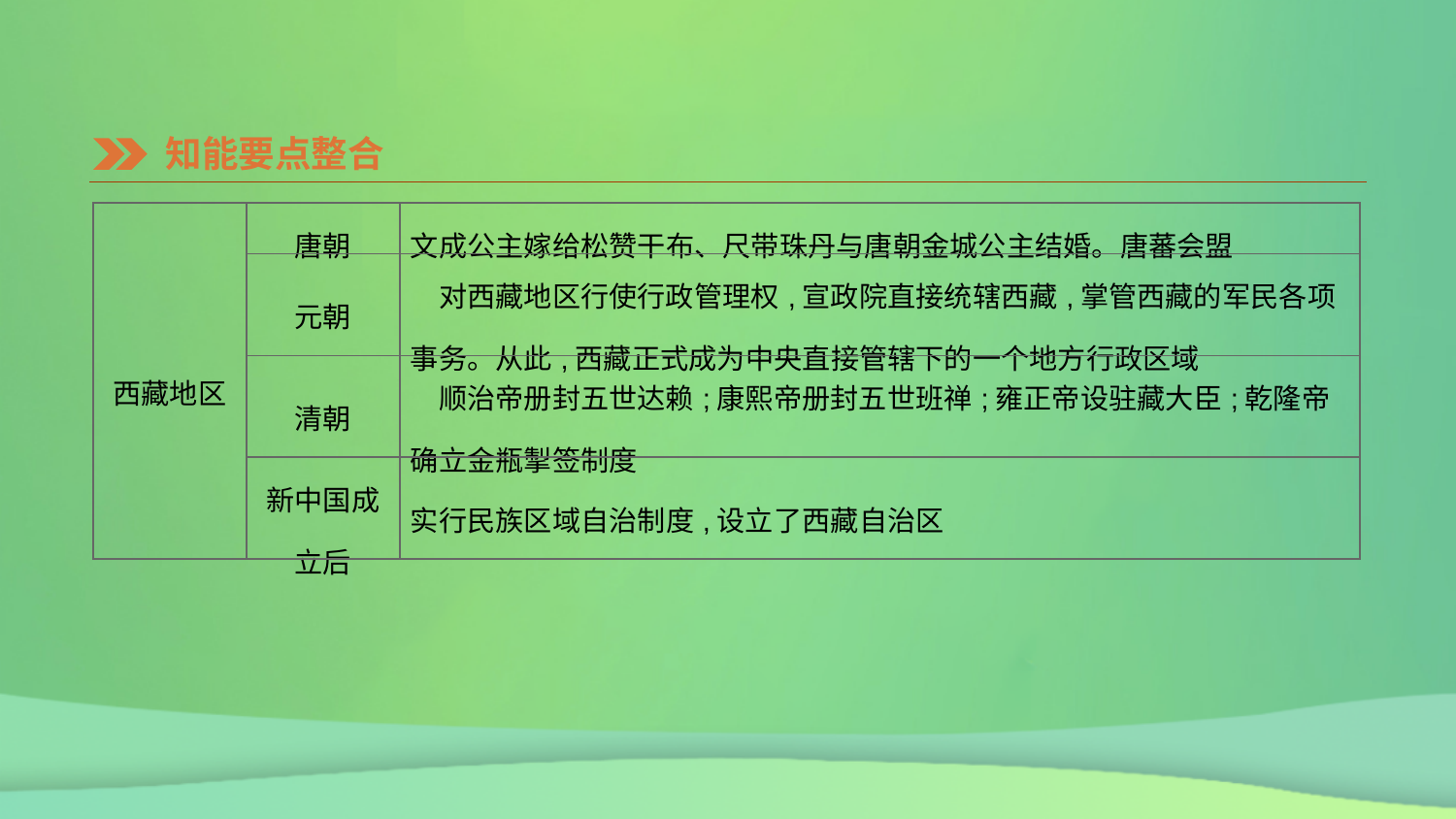

知能要点整合

| 西藏地区 | 唐朝 | 文成公主嫁给松赞干布、尺带珠丹与唐朝金城公主结婚。唐蕃会盟 |
| --- | --- | --- |
|  | 元朝 | 对西藏地区行使行政管理权,宣政院直接统辖西藏,掌管西藏的军民各项事务。从此,西藏正式成为中央直接管辖下的一个地方行政区域 |
|  | 清朝 | 顺治帝册封五世达赖;康熙帝册封五世班禅;雍正帝设驻藏大臣;乾隆帝确立金瓶掣签制度 |
|  | 新中国成 立后 | 实行民族区域自治制度,设立了西藏自治区 |